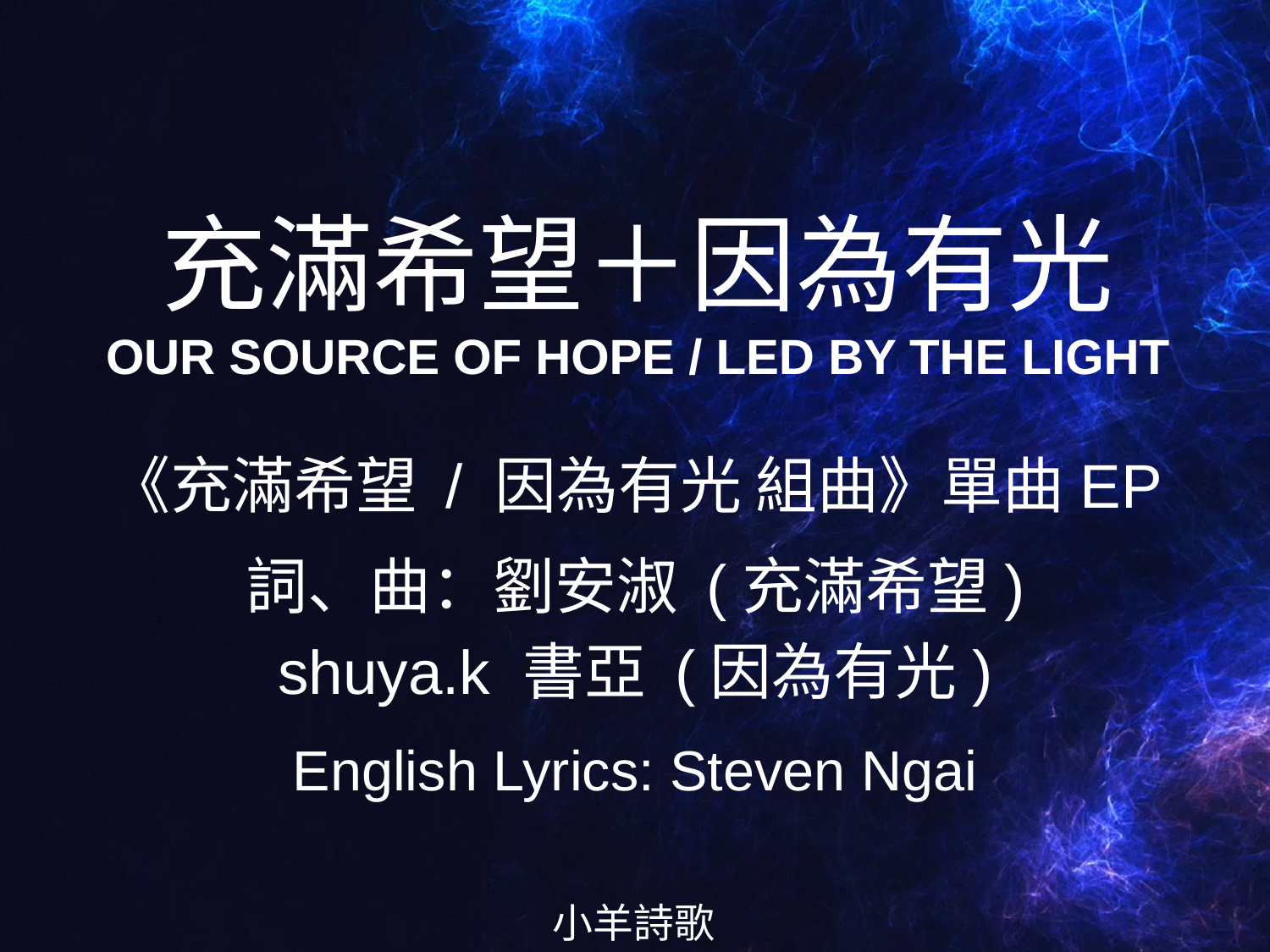

充滿希望＋因為有光
OUR SOURCE OF HOPE / LED BY THE LIGHT

# 《充滿希望 / 因為有光 組曲》單曲EP 詞、曲：劉安淑 (充滿希望) shuya.k 書亞 (因為有光) English Lyrics: Steven Ngai
小羊詩歌